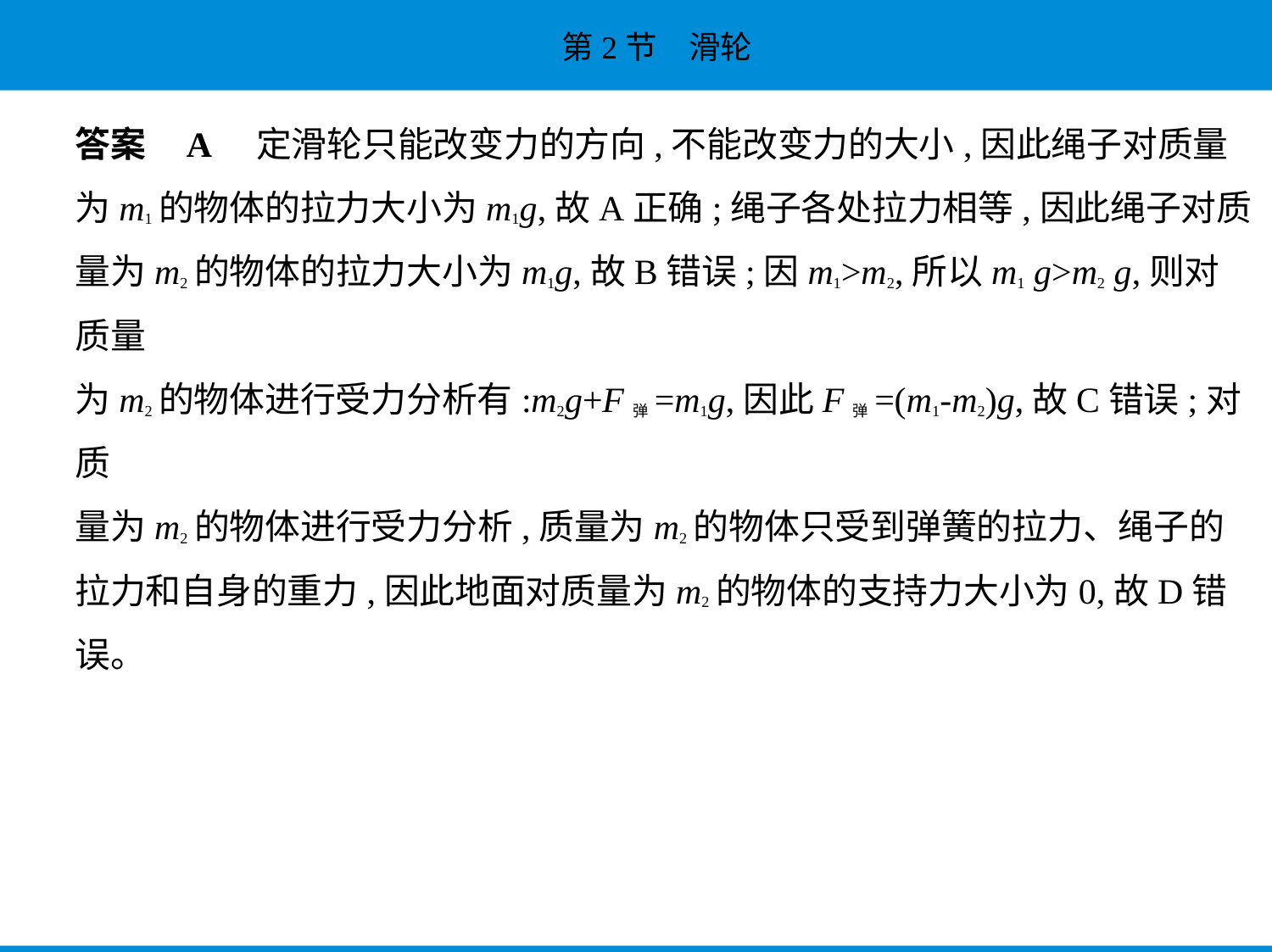

答案    A　定滑轮只能改变力的方向,不能改变力的大小,因此绳子对质量
为m1的物体的拉力大小为m1g,故A正确;绳子各处拉力相等,因此绳子对质
量为m2的物体的拉力大小为m1g,故B错误;因m1>m2,所以m1 g>m2 g,则对质量
为m2的物体进行受力分析有:m2g+F弹=m1g,因此F弹=(m1-m2)g,故C错误;对质
量为m2的物体进行受力分析,质量为m2的物体只受到弹簧的拉力、绳子的
拉力和自身的重力,因此地面对质量为m2的物体的支持力大小为0,故D错
误。